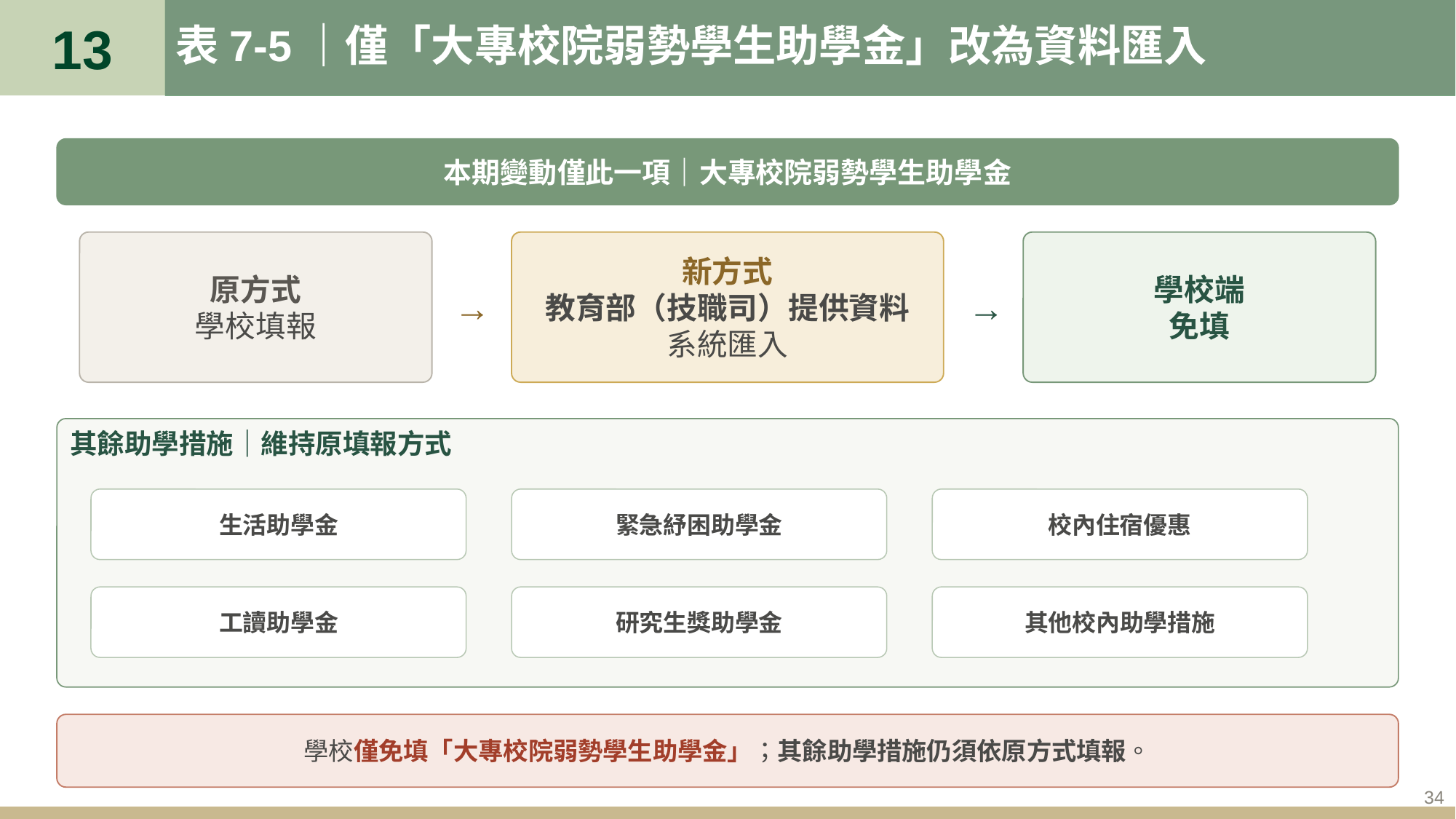

13
# 表7-5｜僅「大專校院弱勢學生助學金」改為資料匯入
本期變動僅此一項｜大專校院弱勢學生助學金
原方式
學校填報
新方式
教育部（技職司）提供資料
系統匯入
學校端
免填
→
→
其餘助學措施｜維持原填報方式
生活助學金
緊急紓困助學金
校內住宿優惠
工讀助學金
研究生獎助學金
其他校內助學措施
學校僅免填「大專校院弱勢學生助學金」；其餘助學措施仍須依原方式填報。
34